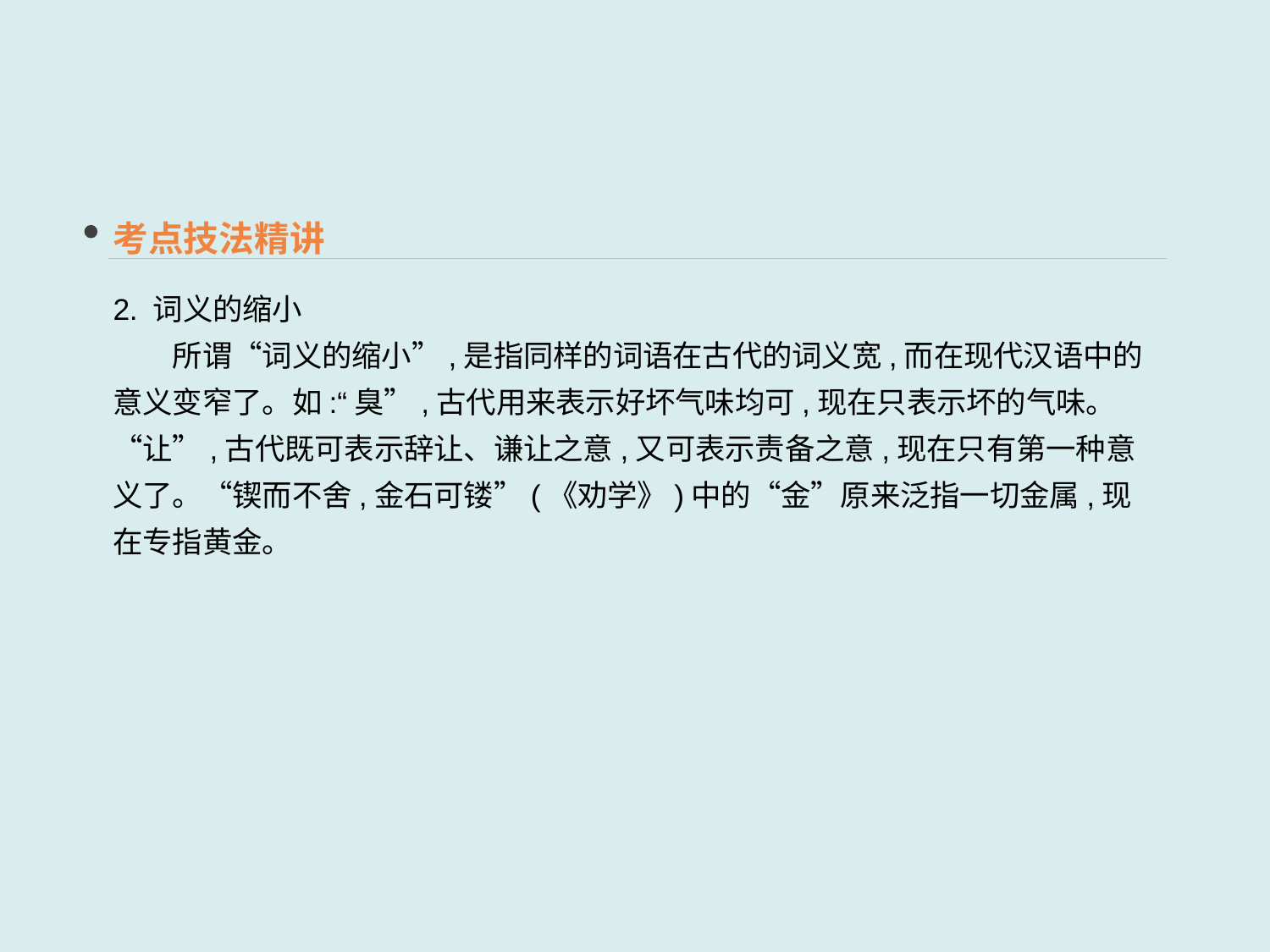

考点技法精讲

2. 词义的缩小
　　所谓“词义的缩小”,是指同样的词语在古代的词义宽,而在现代汉语中的意义变窄了。如:“臭”,古代用来表示好坏气味均可,现在只表示坏的气味。“让”,古代既可表示辞让、谦让之意,又可表示责备之意,现在只有第一种意义了。“锲而不舍,金石可镂”(《劝学》)中的“金”原来泛指一切金属,现在专指黄金。